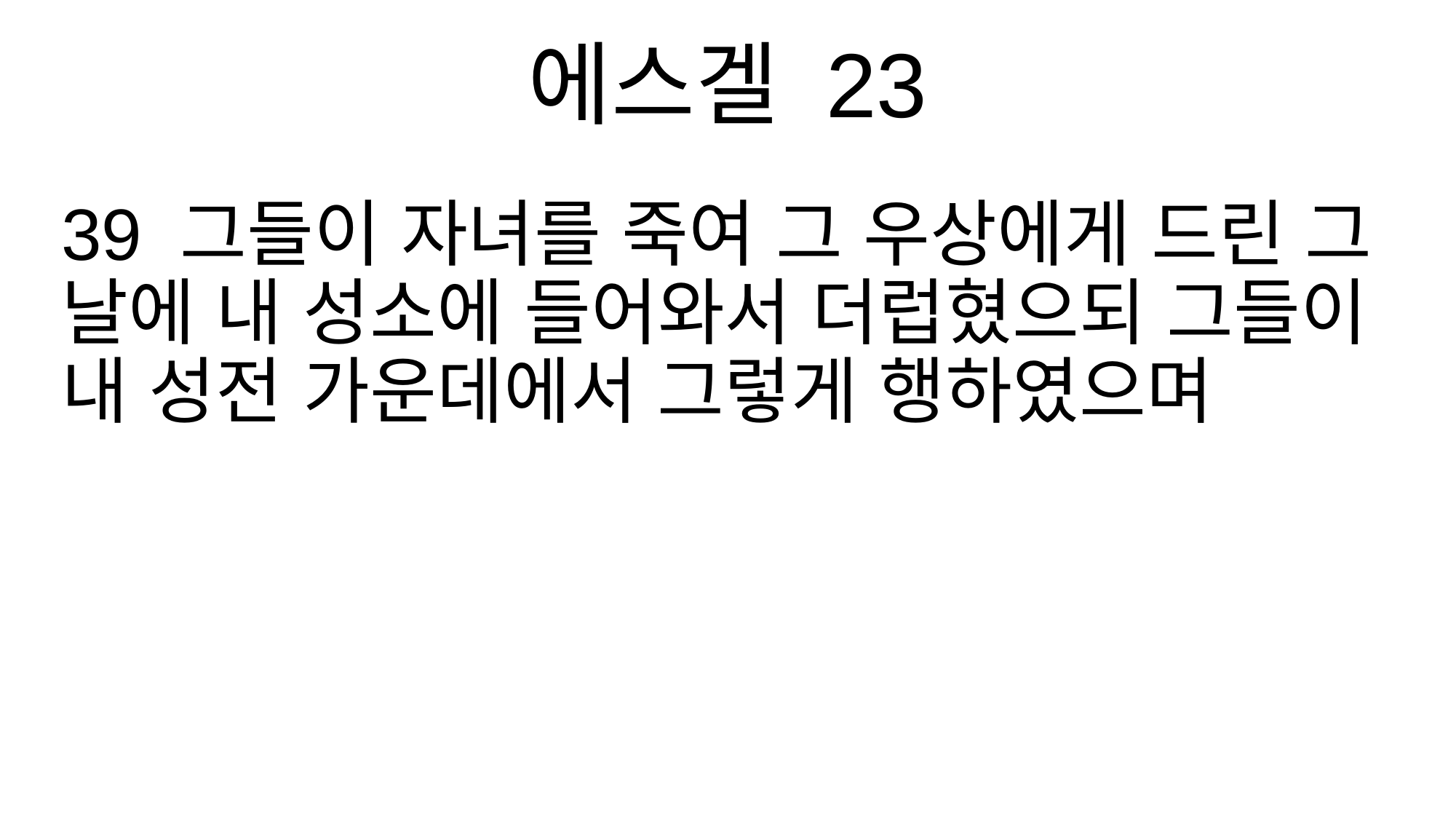

에스겔 23
39 그들이 자녀를 죽여 그 우상에게 드린 그 날에 내 성소에 들어와서 더럽혔으되 그들이 내 성전 가운데에서 그렇게 행하였으며